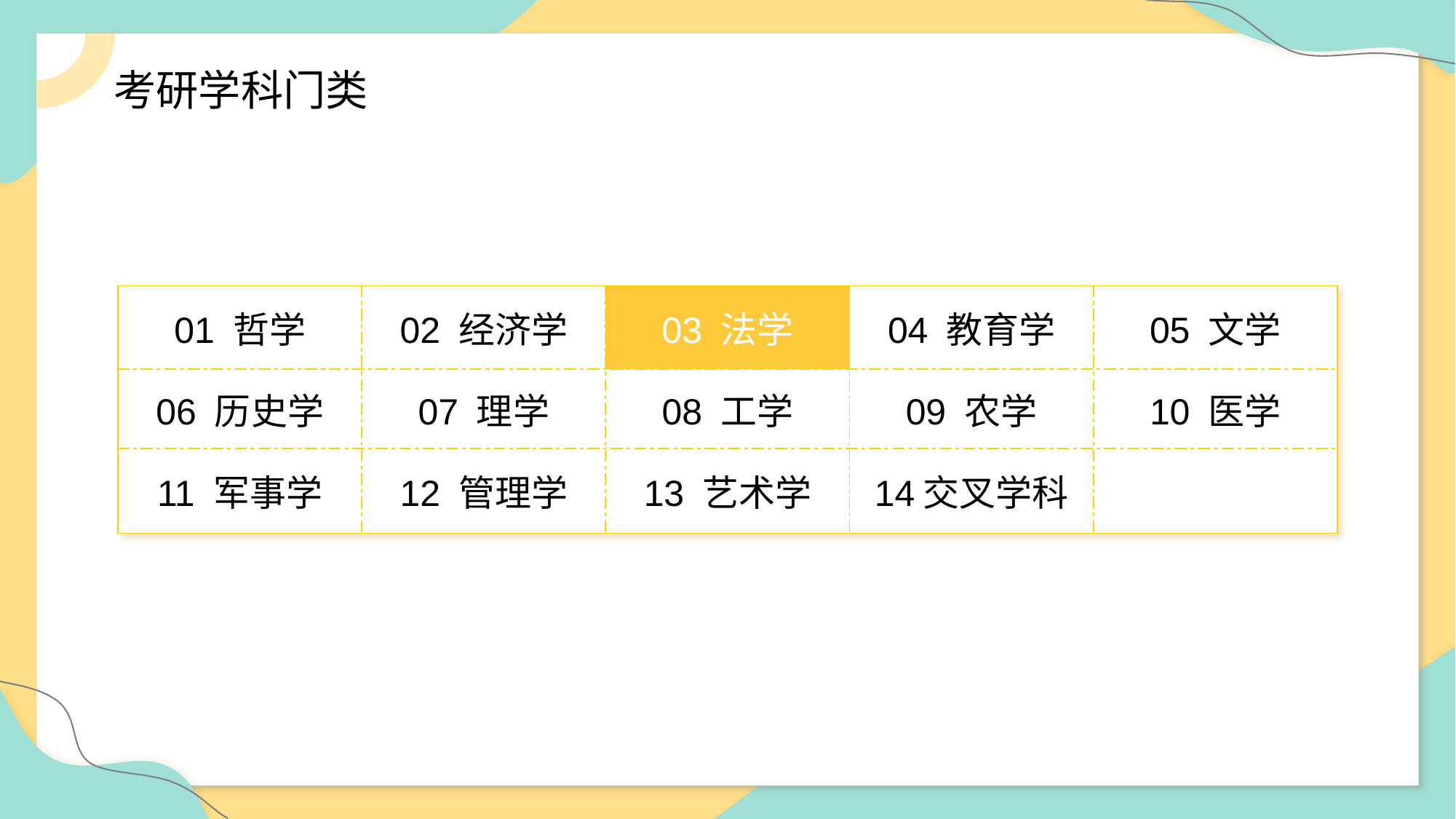

# 考研学科门类
| 01 哲学 | 02 经济学 | 03 法学 | 04 教育学 | 05 文学 |
| --- | --- | --- | --- | --- |
| 06 历史学 | 07 理学 | 08 工学 | 09 农学 | 10 医学 |
| 11 军事学 | 12 管理学 | 13 艺术学 | 14交叉学科 |  |